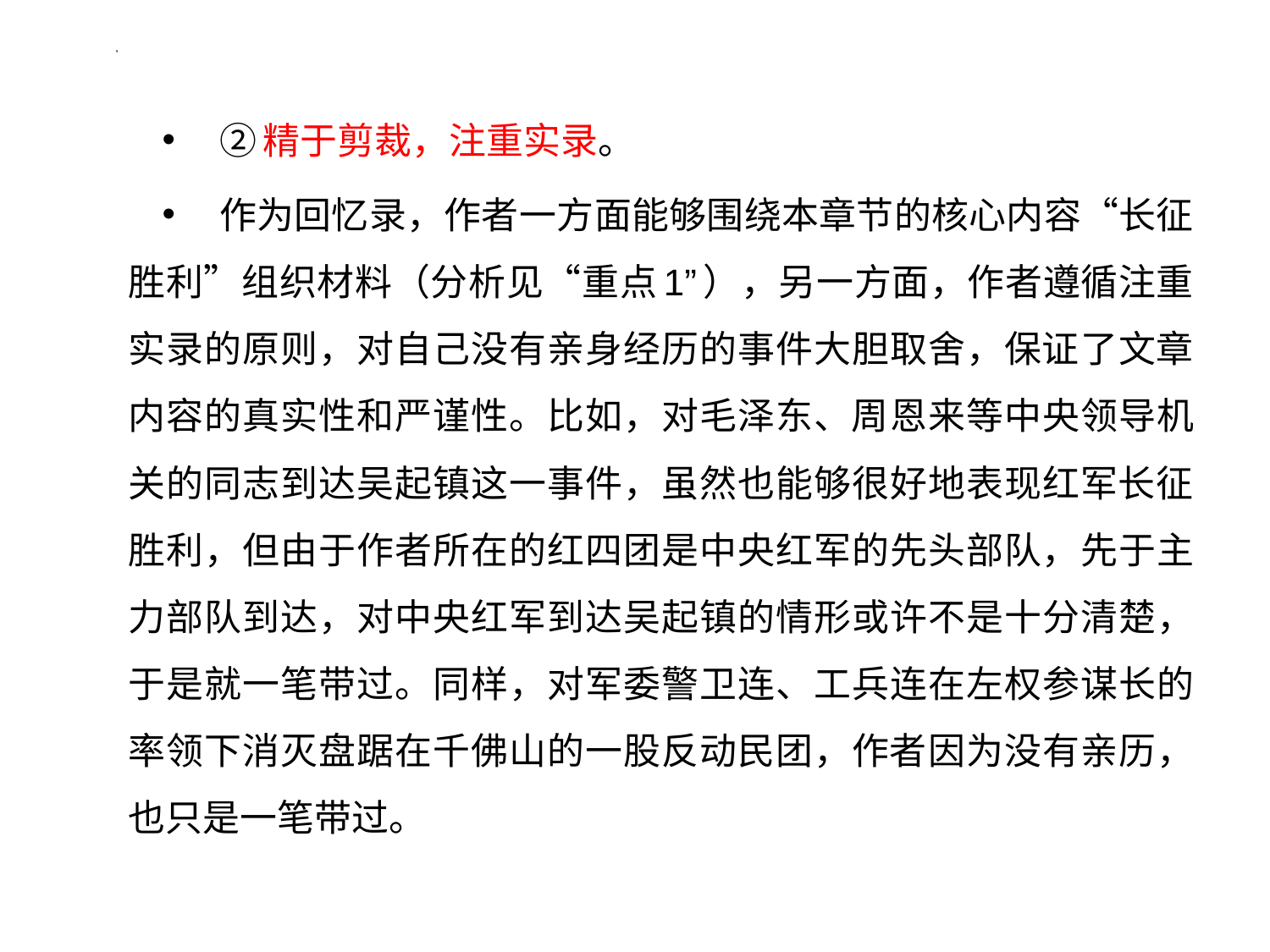

②精于剪裁，注重实录。
作为回忆录，作者一方面能够围绕本章节的核心内容“长征胜利”组织材料（分析见“重点1”），另一方面，作者遵循注重实录的原则，对自己没有亲身经历的事件大胆取舍，保证了文章内容的真实性和严谨性。比如，对毛泽东、周恩来等中央领导机关的同志到达吴起镇这一事件，虽然也能够很好地表现红军长征胜利，但由于作者所在的红四团是中央红军的先头部队，先于主力部队到达，对中央红军到达吴起镇的情形或许不是十分清楚，于是就一笔带过。同样，对军委警卫连、工兵连在左权参谋长的率领下消灭盘踞在千佛山的一股反动民团，作者因为没有亲历，也只是一笔带过。